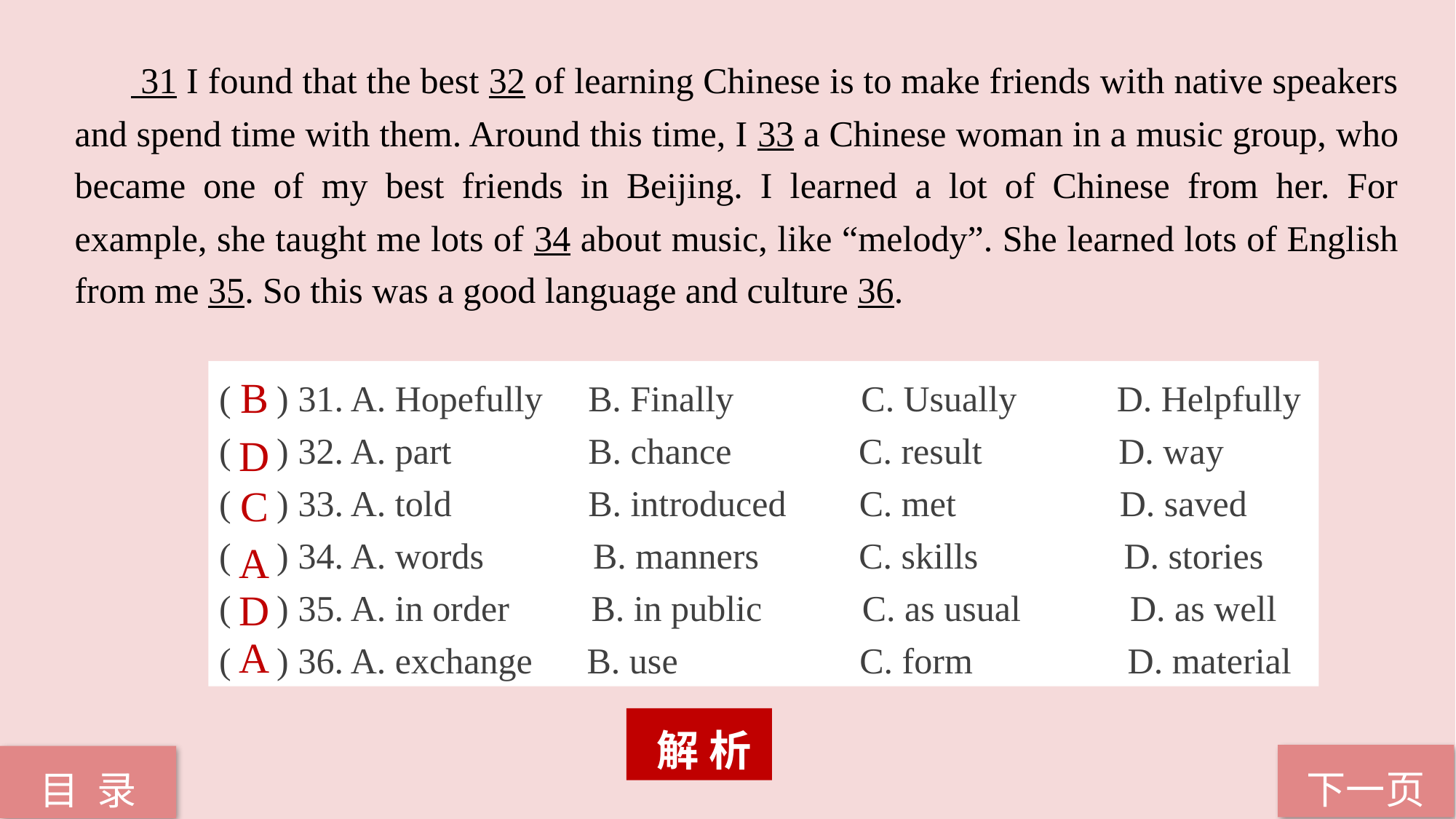

31 I found that the best 32 of learning Chinese is to make friends with native speakers and spend time with them. Around this time, I 33 a Chinese woman in a music group, who became one of my best friends in Beijing. I learned a lot of Chinese from her. For example, she taught me lots of 34 about music, like “melody”. She learned lots of English from me 35. So this was a good language and culture 36.
(     ) 31. A. Hopefully     B. Finally              C. Usually           D. Helpfully
(     ) 32. A. part               B. chance              C. result               D. way
(     ) 33. A. told               B. introduced        C. met                  D. saved
(     ) 34. A. words            B. manners           C. skills                D. stories
(     ) 35. A. in order         B. in public           C. as usual            D. as well
(     ) 36. A. exchange      B. use                    C. form                 D. material
B
D
C
A
D
A
 解 析